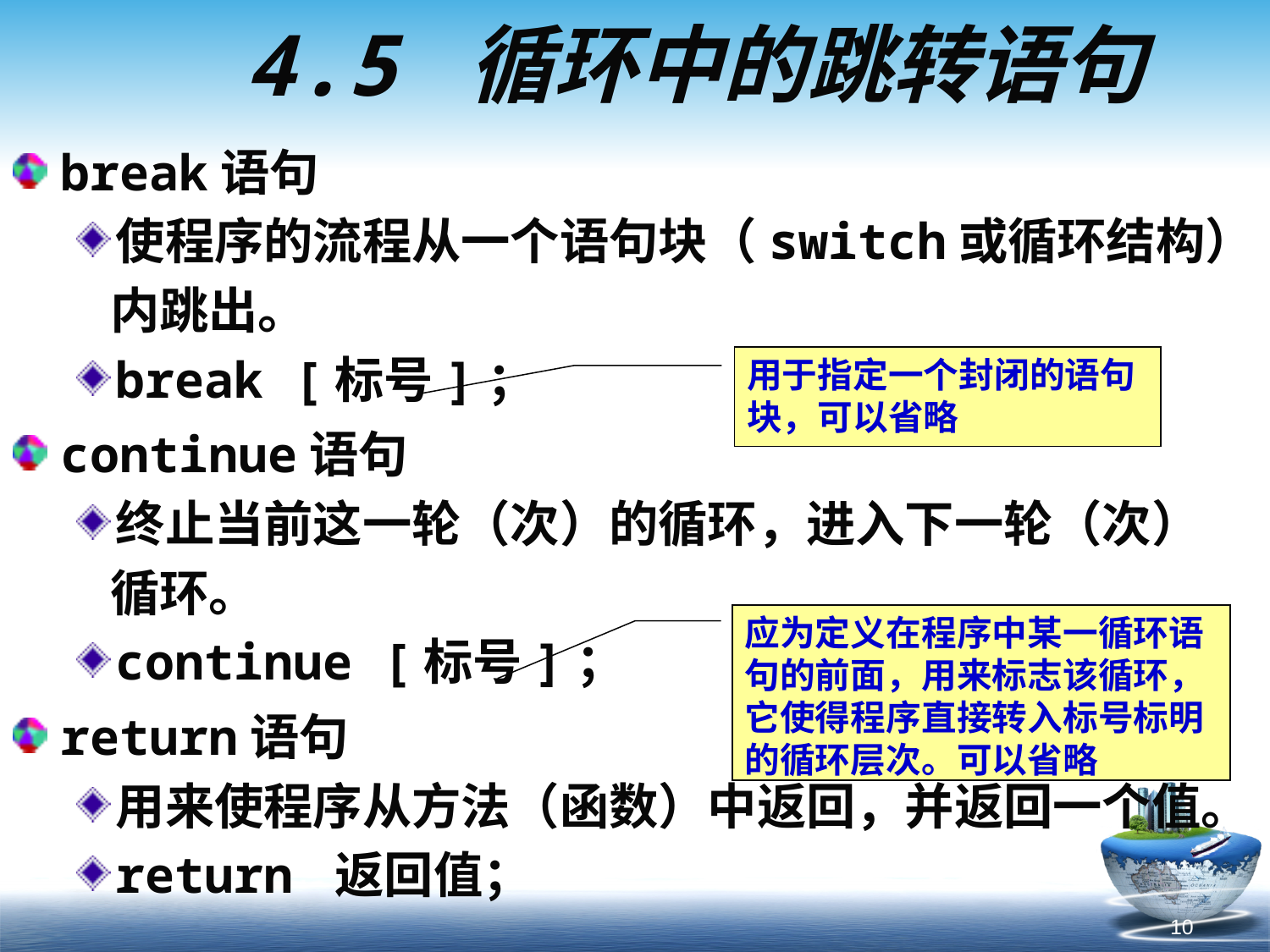

# 4.5 循环中的跳转语句
break语句
使程序的流程从一个语句块（switch或循环结构）
  内跳出。
break [标号]；
continue语句
终止当前这一轮（次）的循环，进入下一轮（次）
  循环。
continue [标号]；
return语句
用来使程序从方法（函数）中返回，并返回一个值。
return 返回值；

用于指定一个封闭的语句块，可以省略
应为定义在程序中某一循环语句的前面，用来标志该循环，它使得程序直接转入标号标明的循环层次。可以省略
10